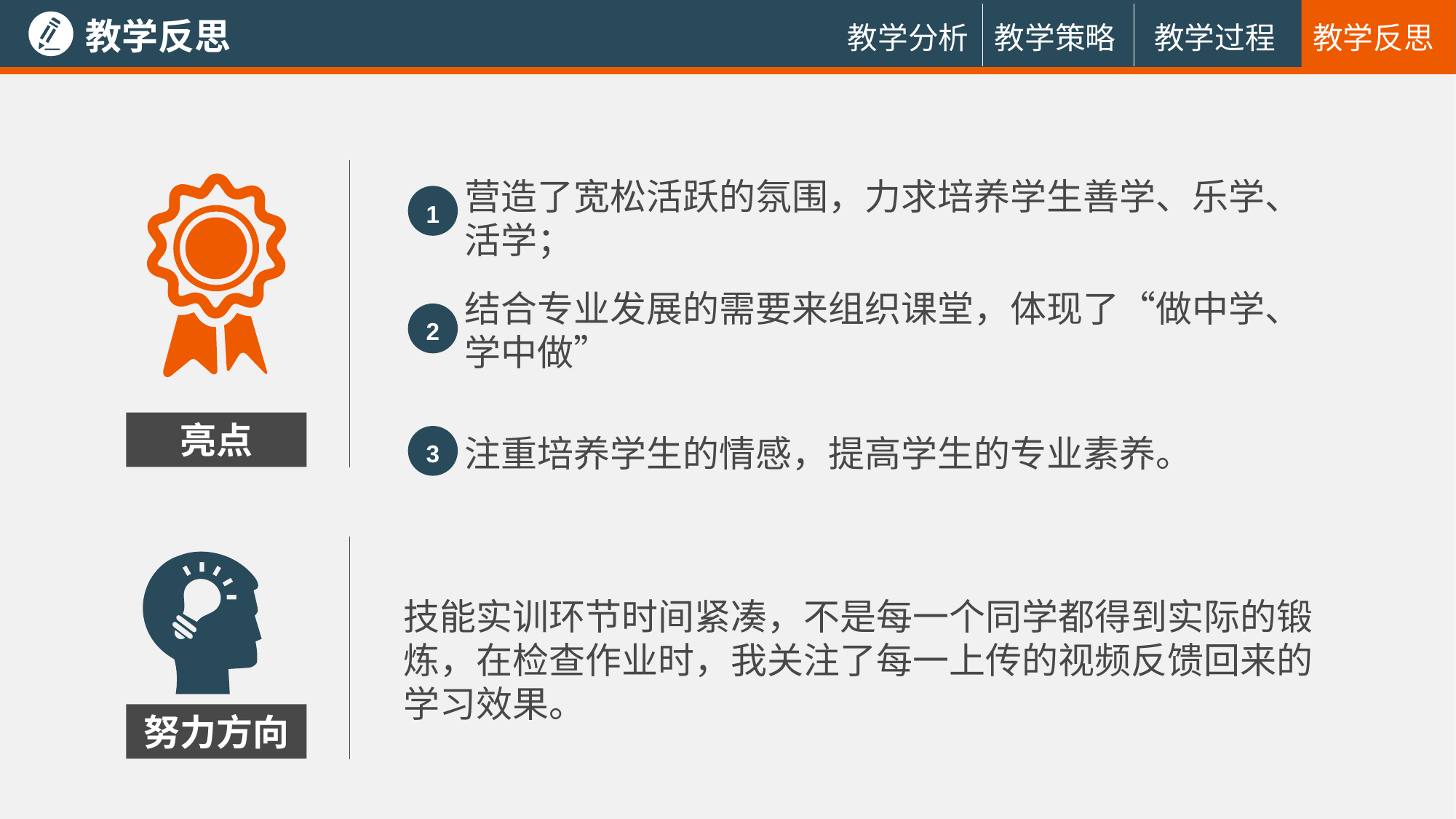

教学反思

教学过程
教学反思
教学分析
教学策略
营造了宽松活跃的氛围，力求培养学生善学、乐学、活学；

1
结合专业发展的需要来组织课堂，体现了“做中学、学中做”
2
注重培养学生的情感，提高学生的专业素养。
亮点
3

技能实训环节时间紧凑，不是每一个同学都得到实际的锻炼，在检查作业时，我关注了每一上传的视频反馈回来的学习效果。
努力方向